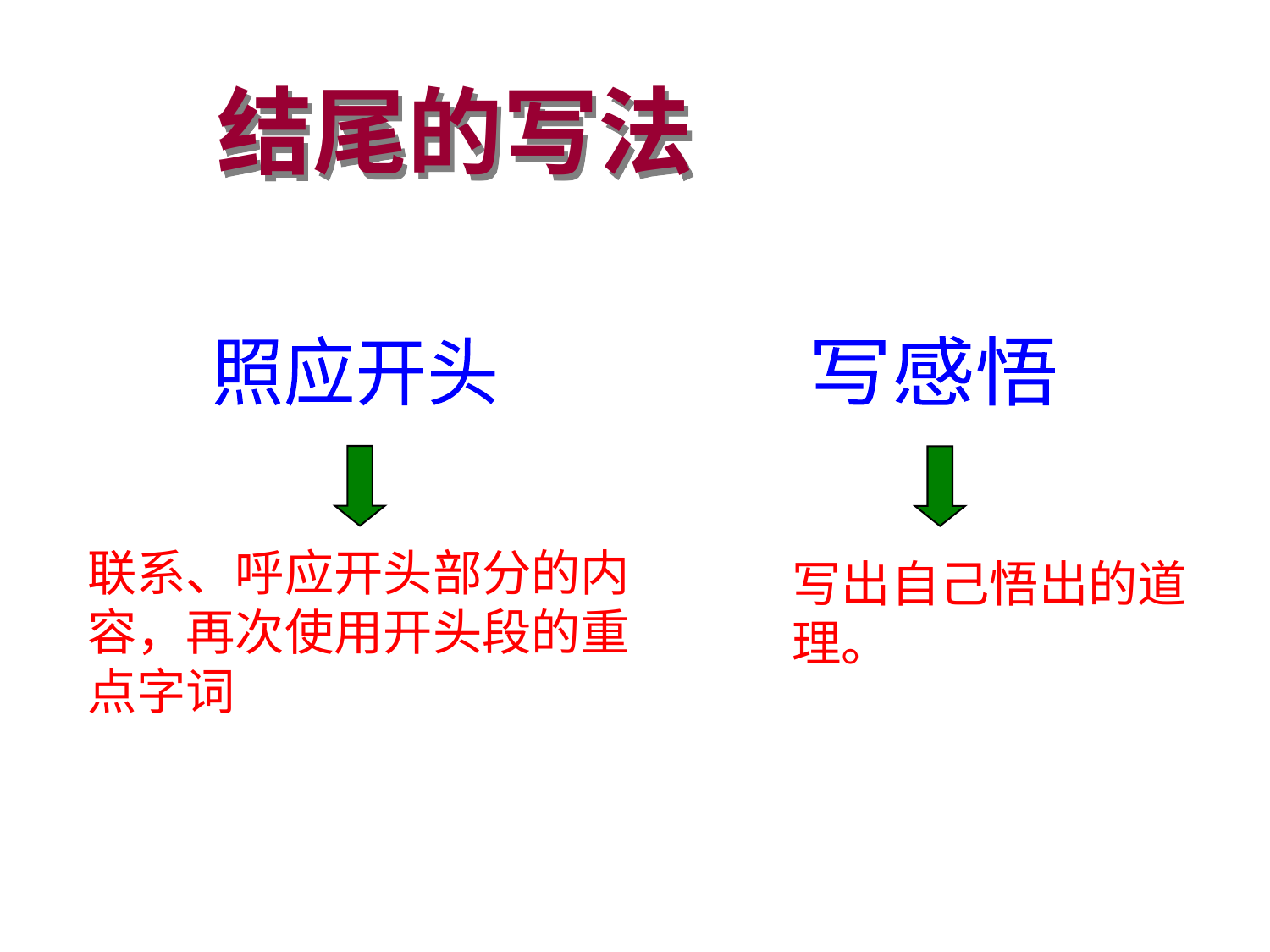

结尾的写法
三、结尾的写法
照应开头
写感悟

联系、呼应开头部分的内容，再次使用开头段的重点字词
写出自己悟出的道理。